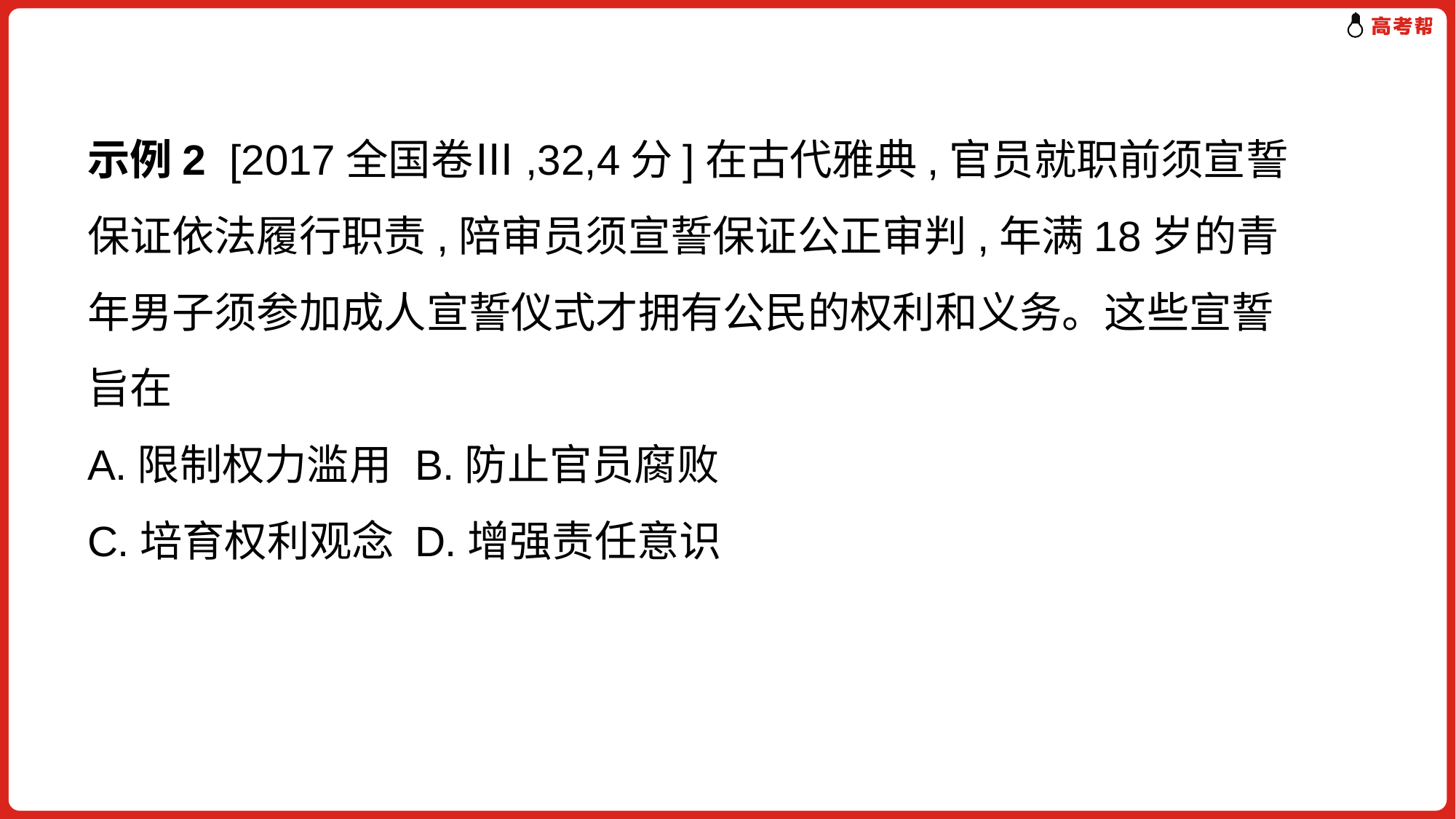

示例2  [2017全国卷Ⅲ,32,4分]在古代雅典,官员就职前须宣誓保证依法履行职责,陪审员须宣誓保证公正审判,年满18岁的青年男子须参加成人宣誓仪式才拥有公民的权利和义务。这些宣誓旨在
A.限制权力滥用 	B.防止官员腐败
C.培育权利观念 	D.增强责任意识